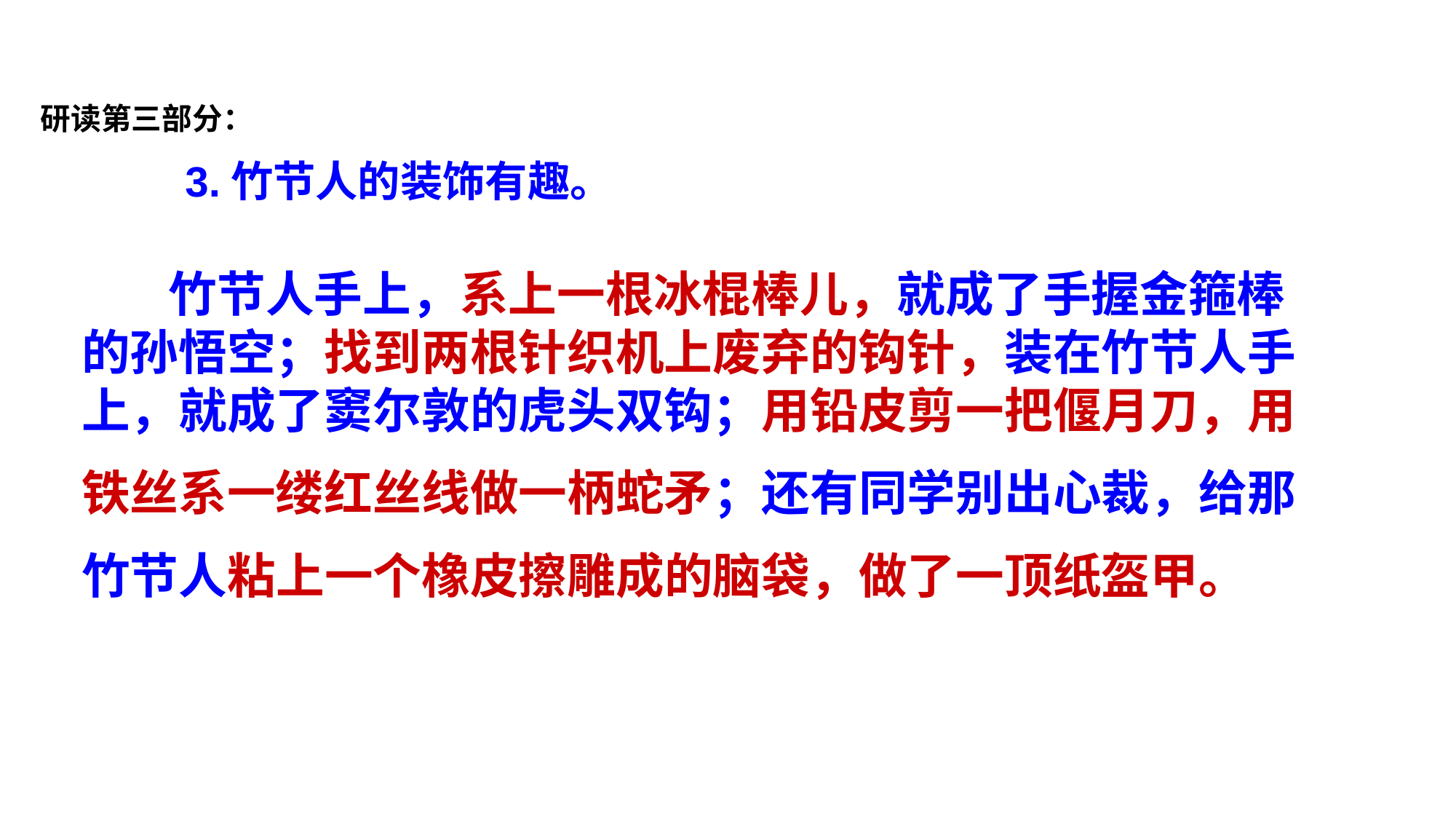

研读第三部分：
       3.竹节人的装饰有趣。
             竹节人手上，系上一根冰棍棒儿，就成了手握金箍棒的孙悟空；找到两根针织机上废弃的钩针，装在竹节人手上，就成了窦尔敦的虎头双钩；用铅皮剪一把偃月刀，用
铁丝系一缕红丝线做一柄蛇矛；还有同学别出心裁，给那
竹节人粘上一个橡皮擦雕成的脑袋，做了一顶纸盔甲。